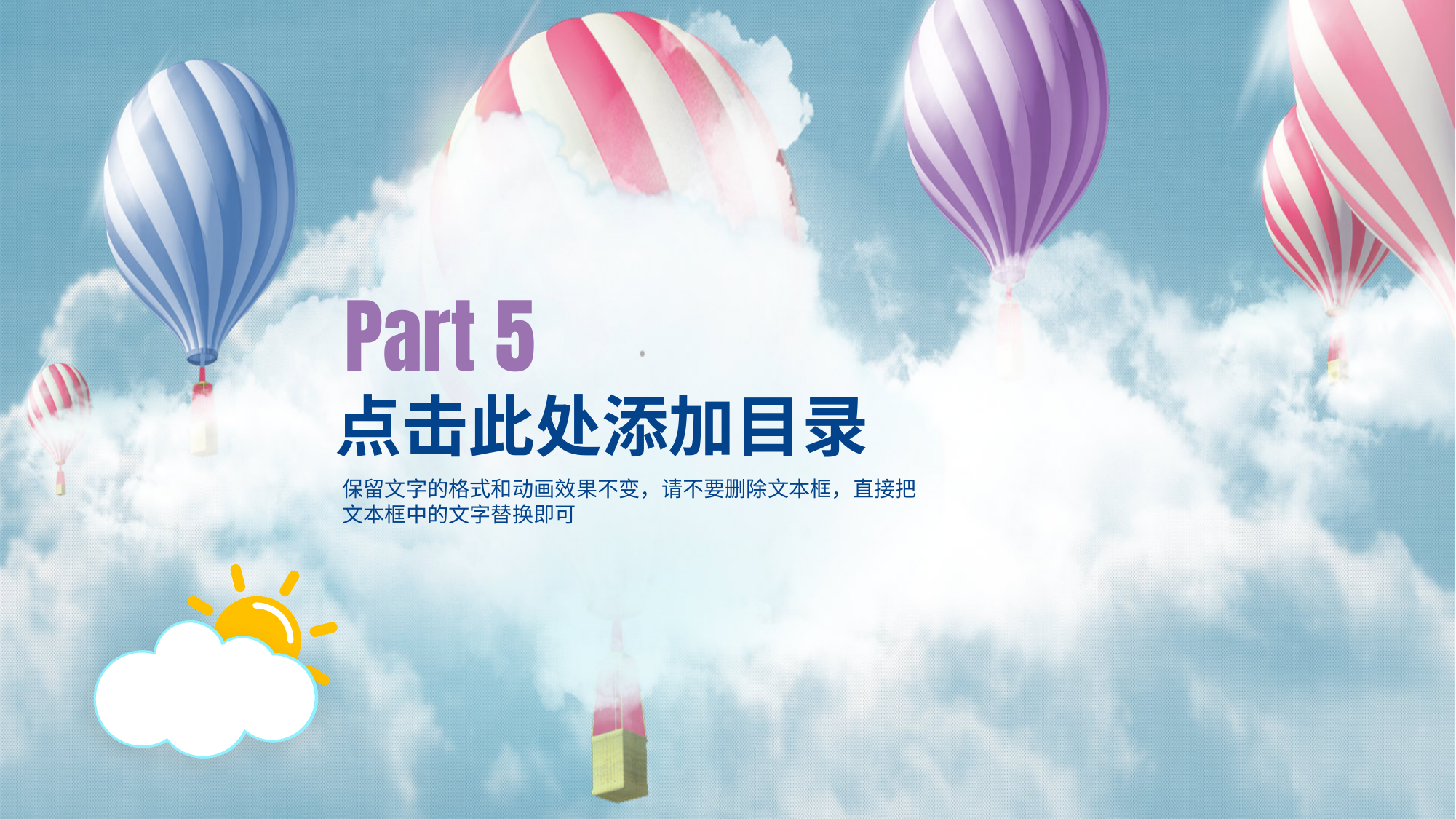

Part 5
点击此处添加目录
保留文字的格式和动画效果不变，请不要删除文本框，直接把文本框中的文字替换即可